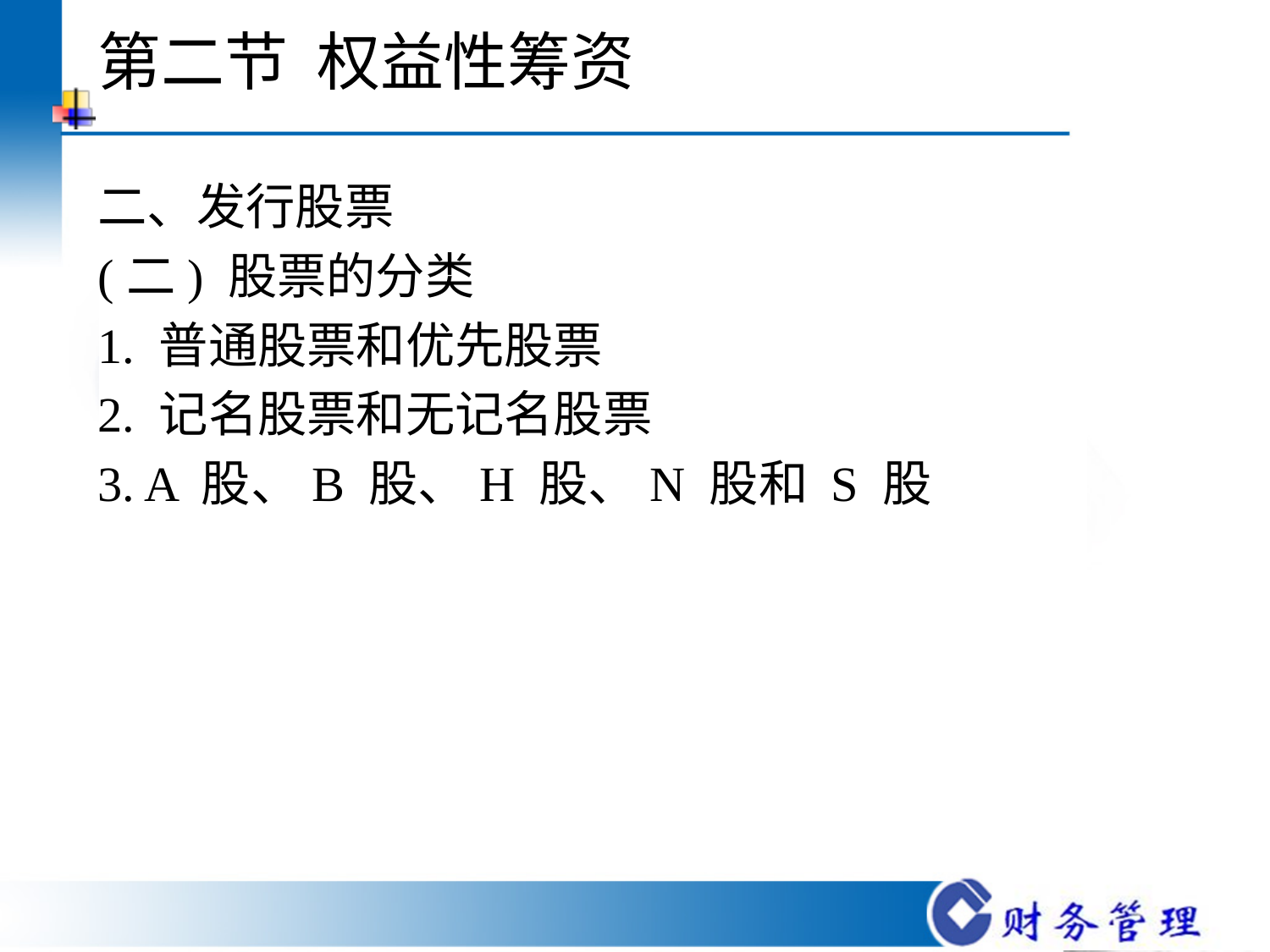

# 第二节  权益性筹资
二、发行股票
(二) 股票的分类
1. 普通股票和优先股票
2. 记名股票和无记名股票
3. A 股、B 股、H 股、N 股和 S 股

18